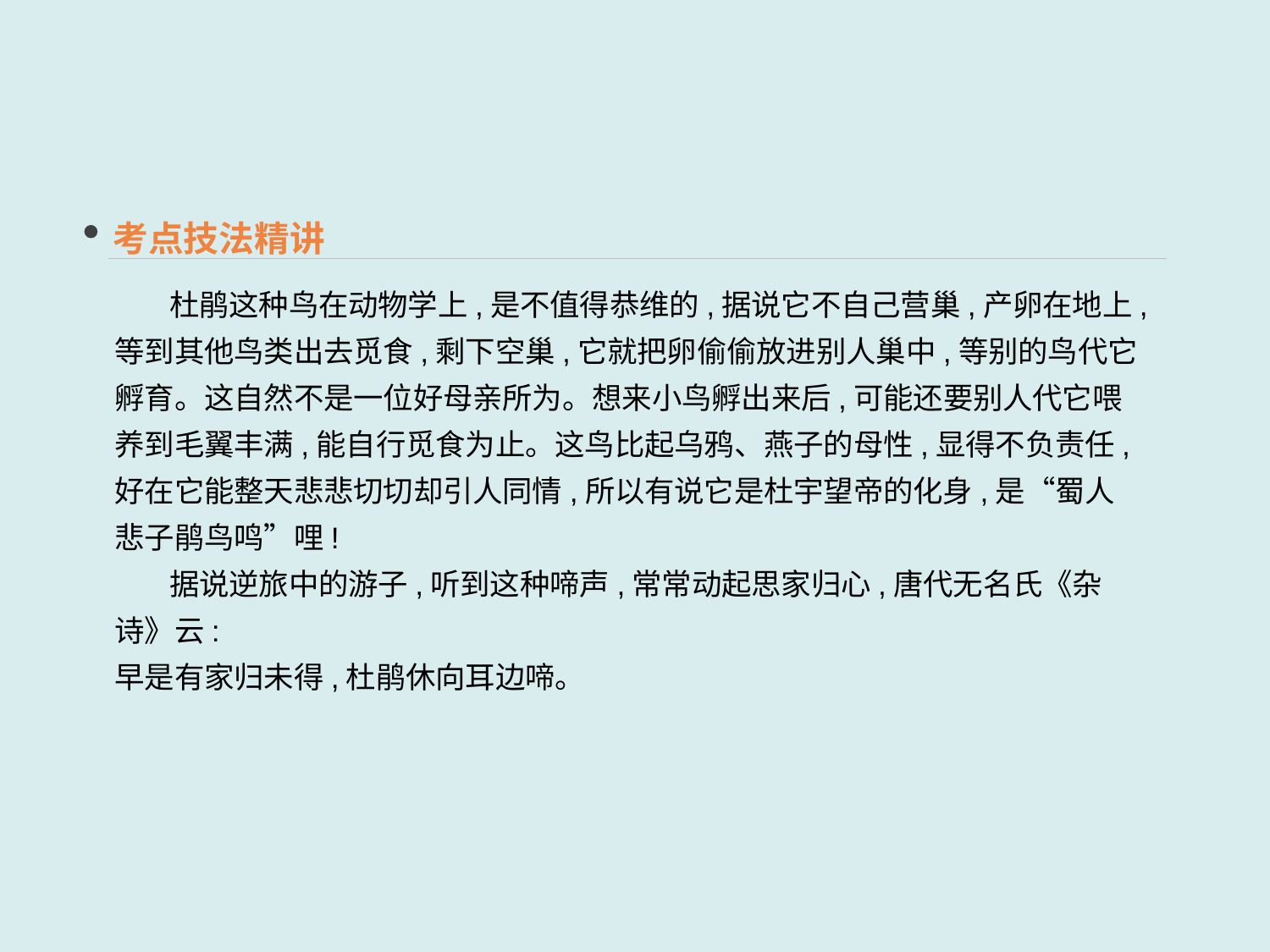

考点技法精讲

       杜鹃这种鸟在动物学上,是不值得恭维的,据说它不自己营巢,产卵在地上,等到其他鸟类出去觅食,剩下空巢,它就把卵偷偷放进别人巢中,等别的鸟代它孵育。这自然不是一位好母亲所为。想来小鸟孵出来后,可能还要别人代它喂养到毛翼丰满,能自行觅食为止。这鸟比起乌鸦、燕子的母性,显得不负责任,好在它能整天悲悲切切却引人同情,所以有说它是杜宇望帝的化身,是“蜀人悲子鹃鸟鸣”哩!
       据说逆旅中的游子,听到这种啼声,常常动起思家归心,唐代无名氏《杂诗》云:
早是有家归未得,杜鹃休向耳边啼。